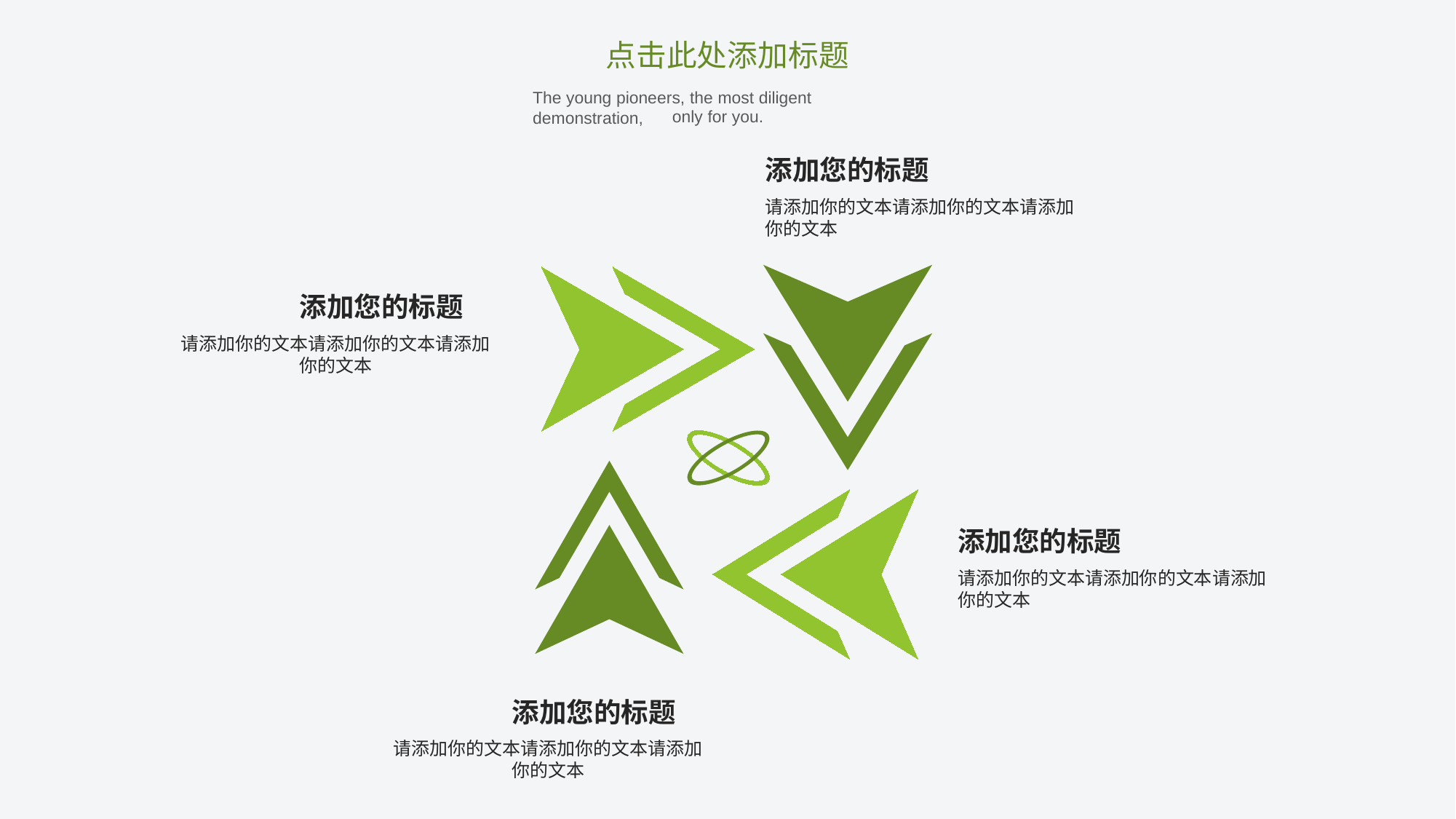

点击此处添加标题
The young pioneers, the most diligent demonstration,
only for you.
添加您的标题
请添加你的文本请添加你的文本请添加你的文本

添加您的标题
请添加你的文本请添加你的文本请添加你的文本

添加您的标题
请添加你的文本请添加你的文本请添加你的文本

添加您的标题
请添加你的文本请添加你的文本请添加你的文本